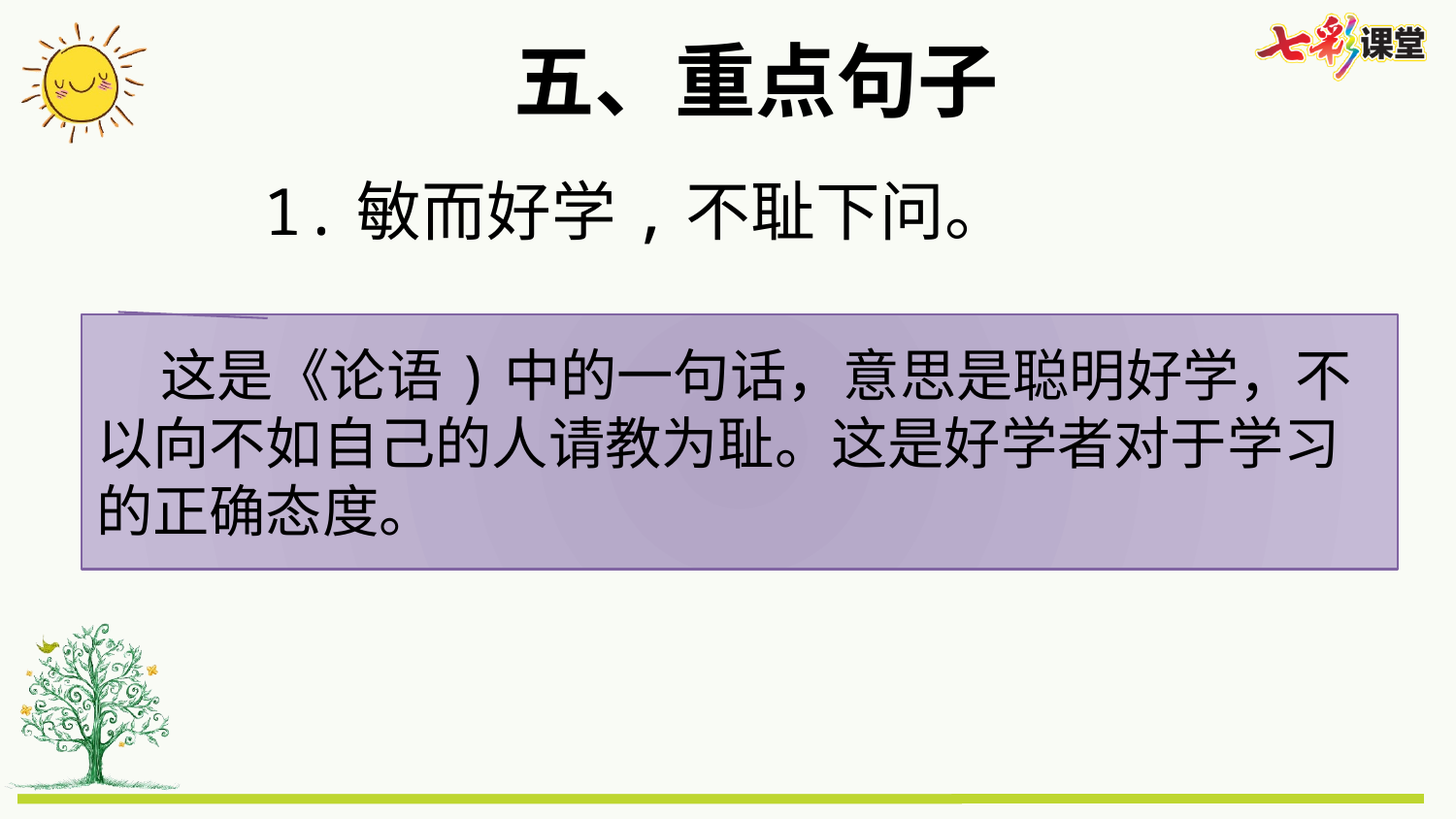

五、重点句子
1.敏而好学,不耻下问。
    这是《论语)中的一句话，意思是聪明好学，不以向不如自己的人请教为耻。这是好学者对于学习的正确态度。